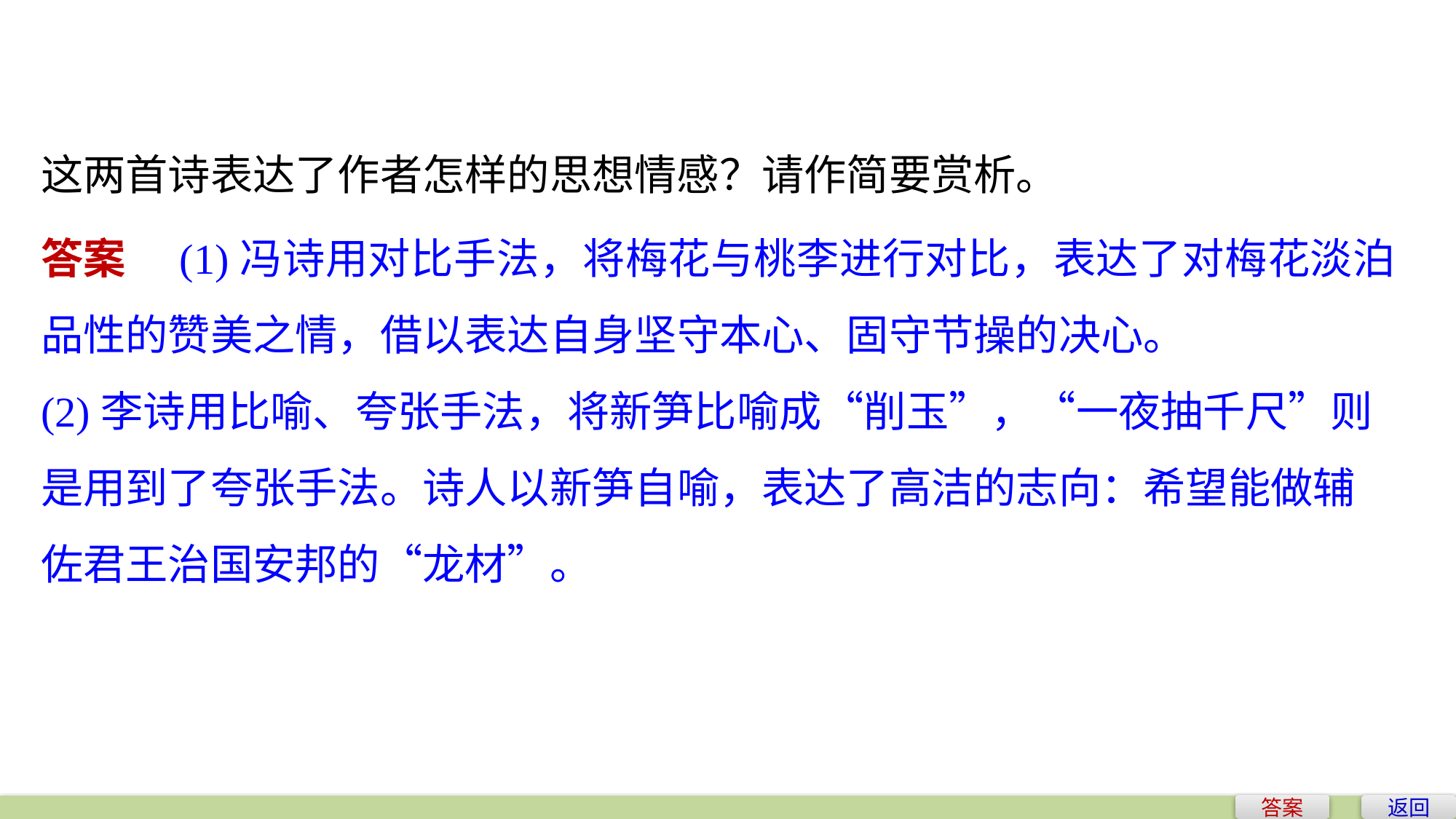

这两首诗表达了作者怎样的思想情感？请作简要赏析。
答案　(1)冯诗用对比手法，将梅花与桃李进行对比，表达了对梅花淡泊品性的赞美之情，借以表达自身坚守本心、固守节操的决心。
(2)李诗用比喻、夸张手法，将新笋比喻成“削玉”，“一夜抽千尺”则是用到了夸张手法。诗人以新笋自喻，表达了高洁的志向：希望能做辅佐君王治国安邦的“龙材”。
答案
返回